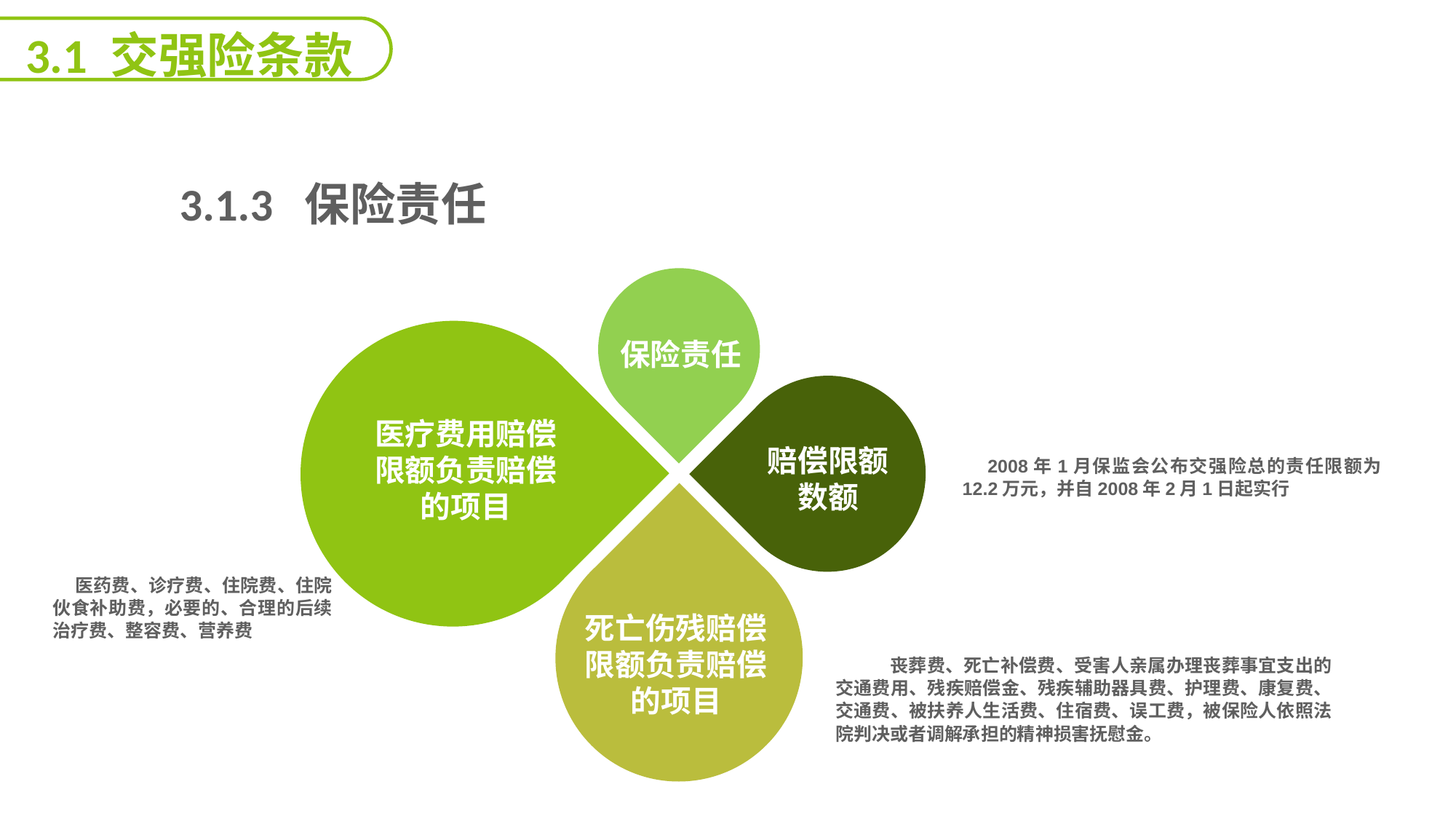

3.1 交强险条款
 3.1.3  保险责任

能力
目标

保险责任

医疗费用赔偿
限额负责赔偿
的项目

赔偿限额
数额
    2008年1月保监会公布交强险总的责任限额为12.2万元，并自2008年2月1日起实行

死亡伤残赔偿
限额负责赔偿
的项目
    医药费、诊疗费、住院费、住院伙食补助费，必要的、合理的后续治疗费、整容费、营养费
丧葬费、死亡补偿费、受害人亲属办理丧葬事宜支出的交通费用、残疾赔偿金、残疾辅助器具费、护理费、康复费、交通费、被扶养人生活费、住宿费、误工费，被保险人依照法院判决或者调解承担的精神损害抚慰金。
延迟符